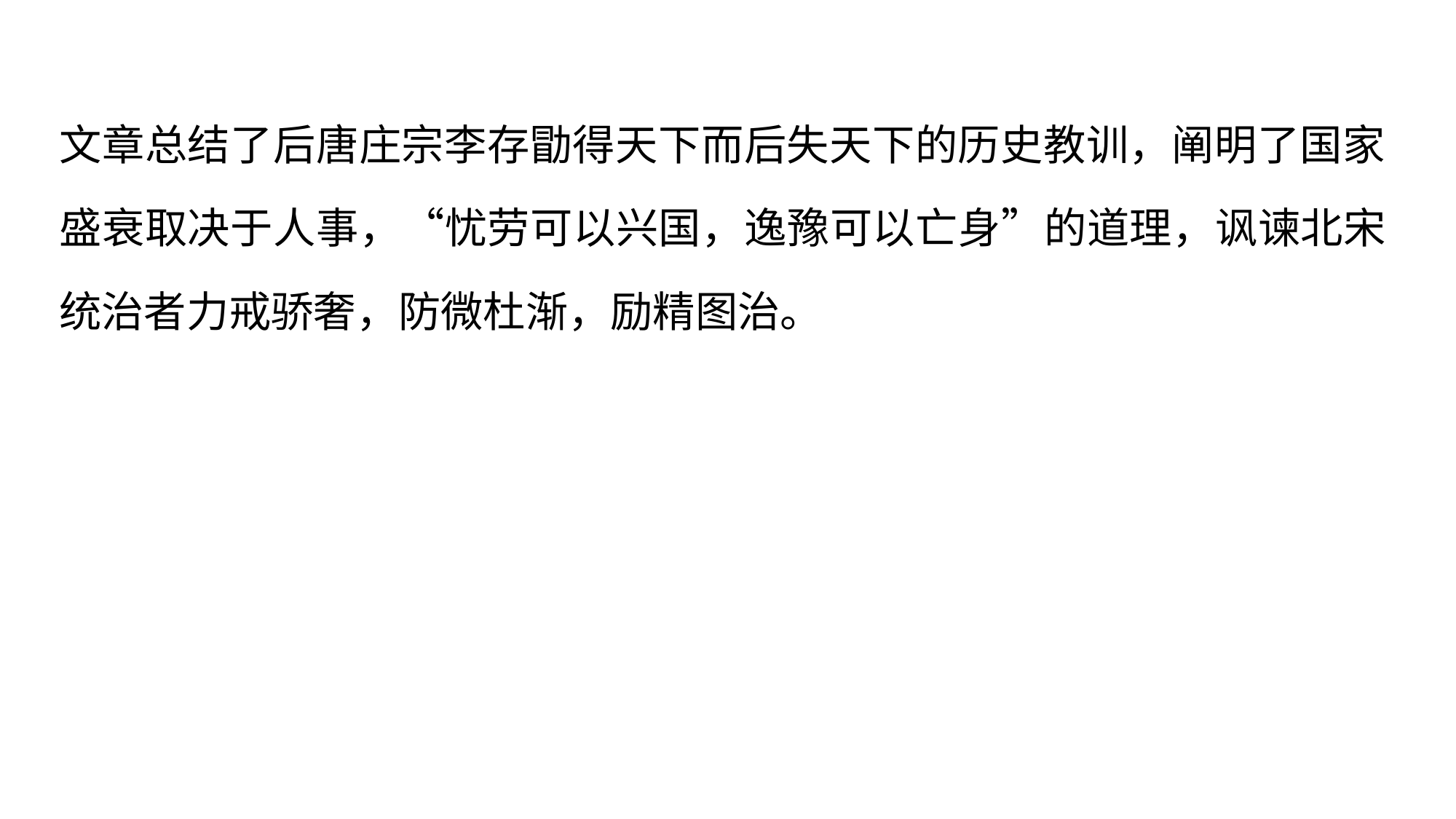

文章总结了后唐庄宗李存勖得天下而后失天下的历史教训，阐明了国家盛衰取决于人事，“忧劳可以兴国，逸豫可以亡身”的道理，讽谏北宋统治者力戒骄奢，防微杜渐，励精图治。